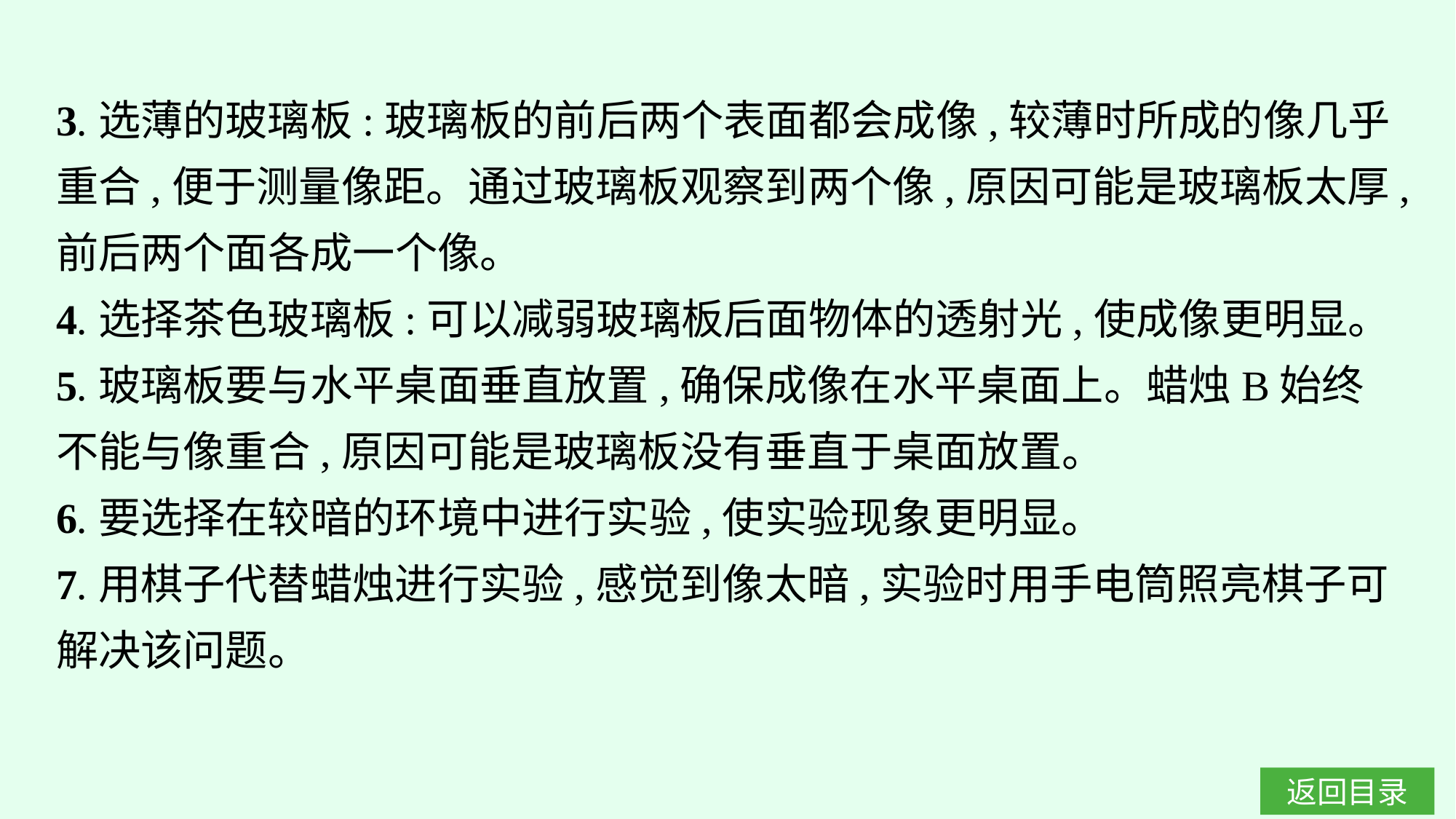

3.选薄的玻璃板:玻璃板的前后两个表面都会成像,较薄时所成的像几乎重合,便于测量像距。通过玻璃板观察到两个像,原因可能是玻璃板太厚,前后两个面各成一个像。
4.选择茶色玻璃板:可以减弱玻璃板后面物体的透射光,使成像更明显。
5.玻璃板要与水平桌面垂直放置,确保成像在水平桌面上。蜡烛B始终不能与像重合,原因可能是玻璃板没有垂直于桌面放置。
6.要选择在较暗的环境中进行实验,使实验现象更明显。
7.用棋子代替蜡烛进行实验,感觉到像太暗,实验时用手电筒照亮棋子可解决该问题。